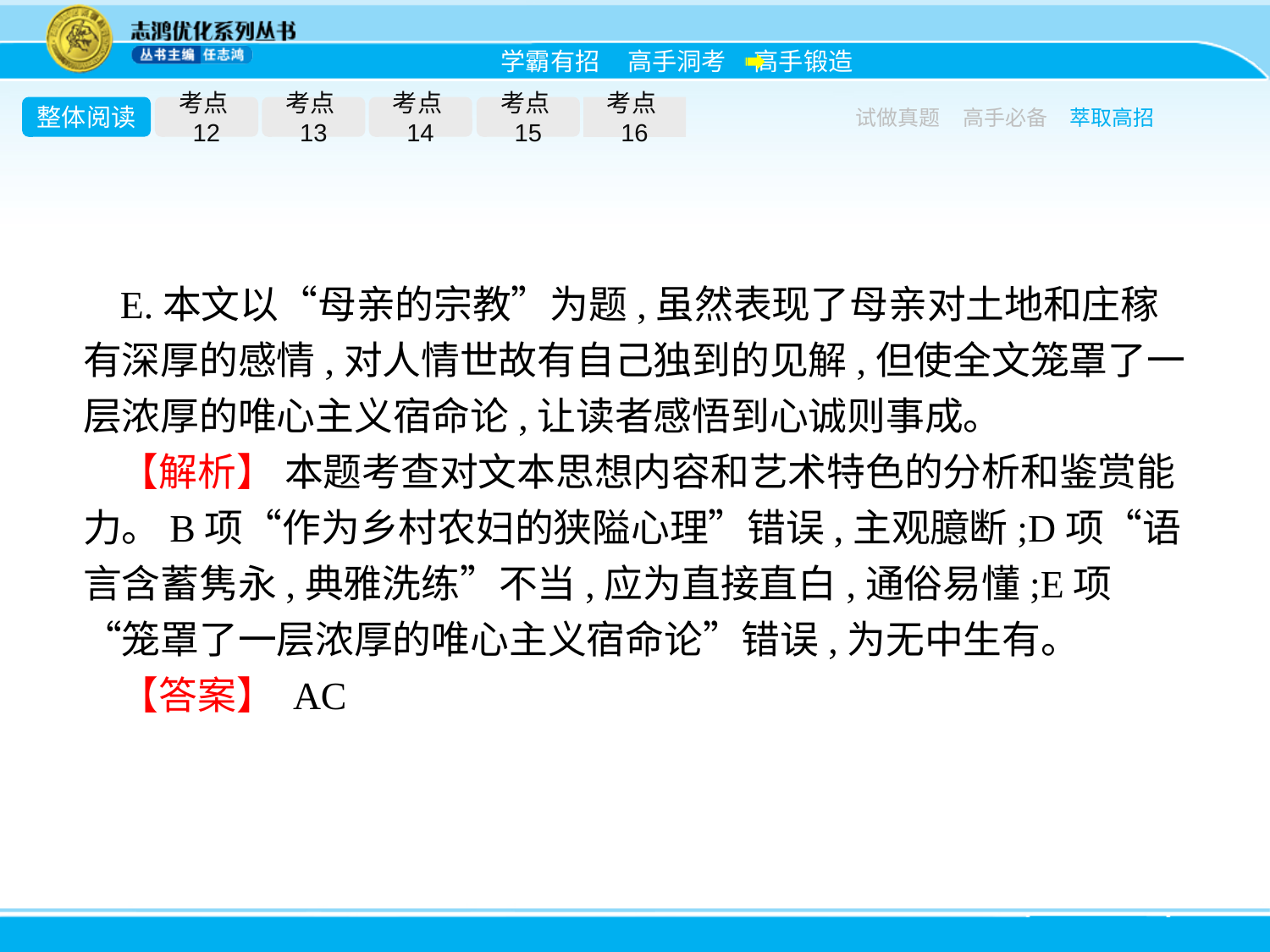

整体阅读
考点12
考点13
考点14
考点15
考点16
试做真题
高手必备
萃取高招
E.本文以“母亲的宗教”为题,虽然表现了母亲对土地和庄稼有深厚的感情,对人情世故有自己独到的见解,但使全文笼罩了一层浓厚的唯心主义宿命论,让读者感悟到心诚则事成。
【解析】 本题考查对文本思想内容和艺术特色的分析和鉴赏能力。B项“作为乡村农妇的狭隘心理”错误,主观臆断;D项“语言含蓄隽永,典雅洗练”不当,应为直接直白,通俗易懂;E项“笼罩了一层浓厚的唯心主义宿命论”错误,为无中生有。
【答案】 AC